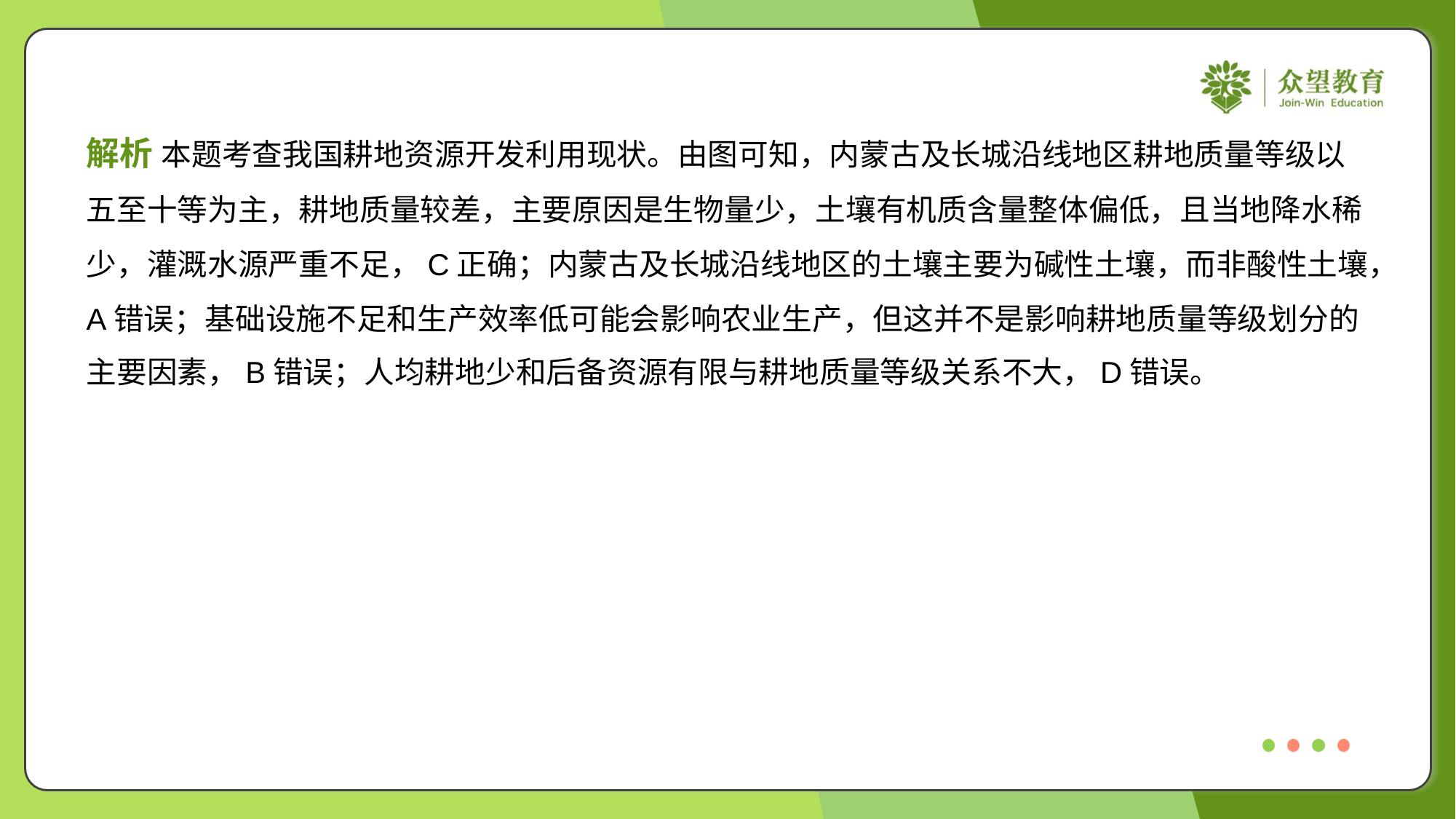

解析 本题考查我国耕地资源开发利用现状。由图可知，内蒙古及长城沿线地区耕地质量等级以
五至十等为主，耕地质量较差，主要原因是生物量少，土壤有机质含量整体偏低，且当地降水稀
少，灌溉水源严重不足，C正确；内蒙古及长城沿线地区的土壤主要为碱性土壤，而非酸性土壤，
A错误；基础设施不足和生产效率低可能会影响农业生产，但这并不是影响耕地质量等级划分的
主要因素，B错误；人均耕地少和后备资源有限与耕地质量等级关系不大，D错误。